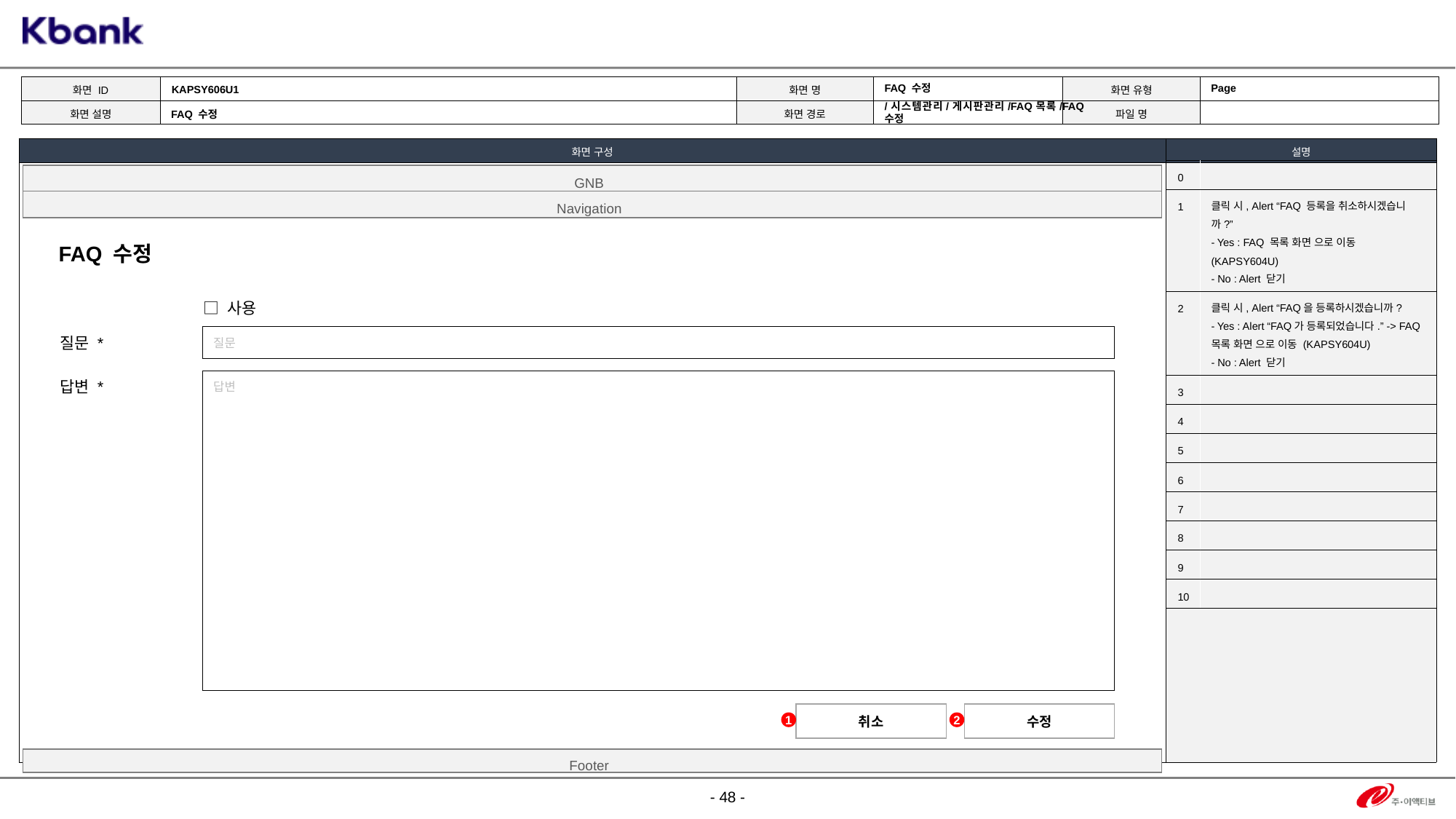

KAPSY606U1
Page
FAQ 수정
/시스템관리/게시판관리/FAQ목록/FAQ수정

FAQ 수정
| 0 |  |
| --- | --- |
| 1 | 클릭 시, Alert “FAQ 등록을 취소하시겠습니까?” - Yes : FAQ 목록 화면 으로 이동 (KAPSY604U) - No : Alert 닫기 |
| 2 | 클릭 시, Alert “FAQ을 등록하시겠습니까? - Yes : Alert “FAQ가 등록되었습니다.” -> FAQ 목록 화면 으로 이동 (KAPSY604U) - No : Alert 닫기 |
| 3 |  |
| 4 |  |
| 5 |  |
| 6 |  |
| 7 |  |
| 8 |  |
| 9 |  |
| 10 |  |
GNB
Navigation
FAQ 수정
□ 사용
질문
질문 *
답변
답변 *
취소
수정
1
2
Footer